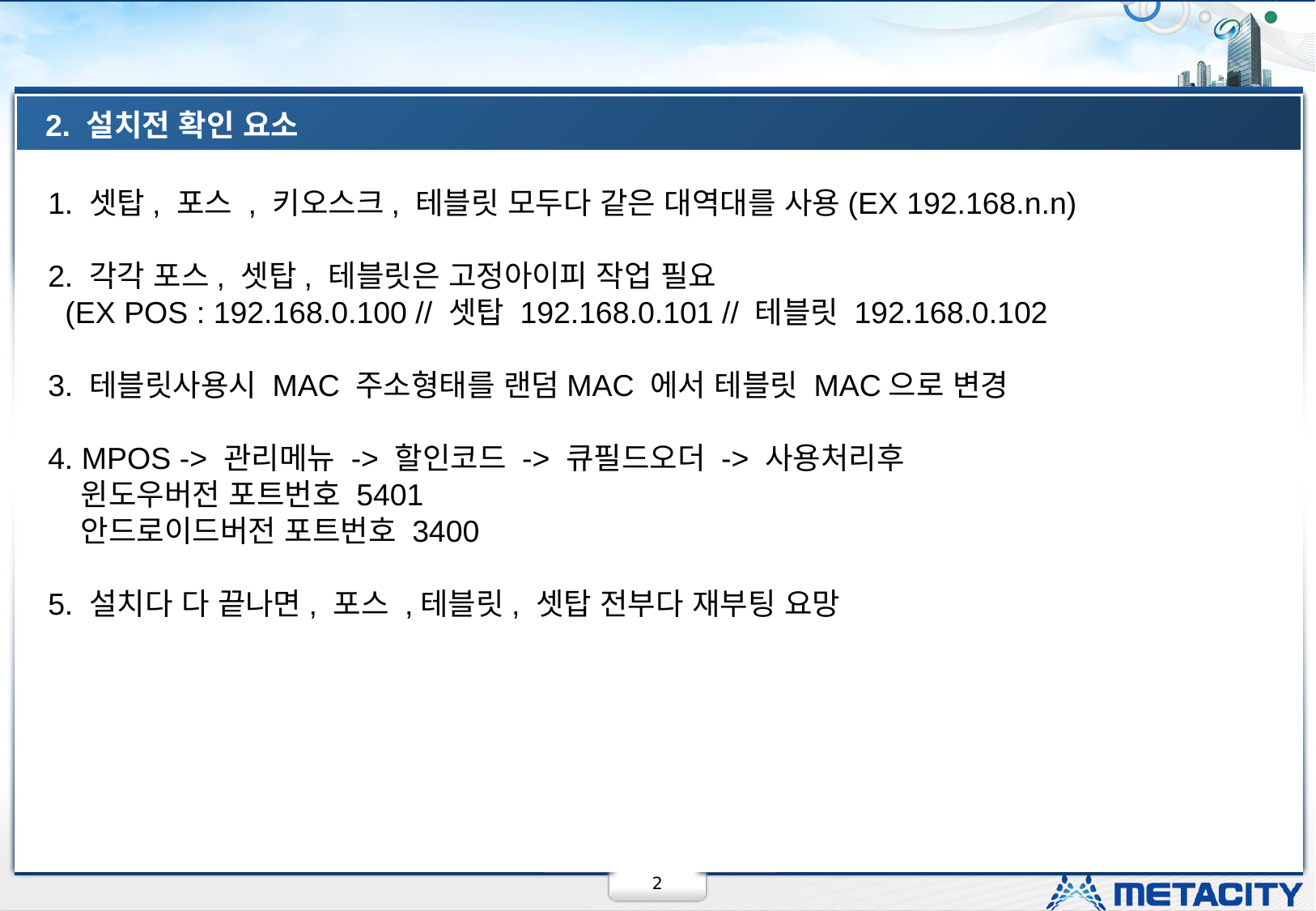

2. 설치전 확인 요소
1. 셋탑, 포스 , 키오스크, 테블릿 모두다 같은 대역대를 사용(EX 192.168.n.n)

2. 각각 포스, 셋탑, 테블릿은 고정아이피 작업 필요
  (EX POS : 192.168.0.100 // 셋탑 192.168.0.101 // 테블릿 192.168.0.102

3. 테블릿사용시 MAC 주소형태를 랜덤MAC 에서 테블릿 MAC으로 변경

4. MPOS -> 관리메뉴 -> 할인코드 -> 큐필드오더 -> 사용처리후
   윈도우버전 포트번호 5401
   안드로이드버전 포트번호 3400

5. 설치다 다 끝나면, 포스 ,테블릿, 셋탑 전부다 재부팅 요망